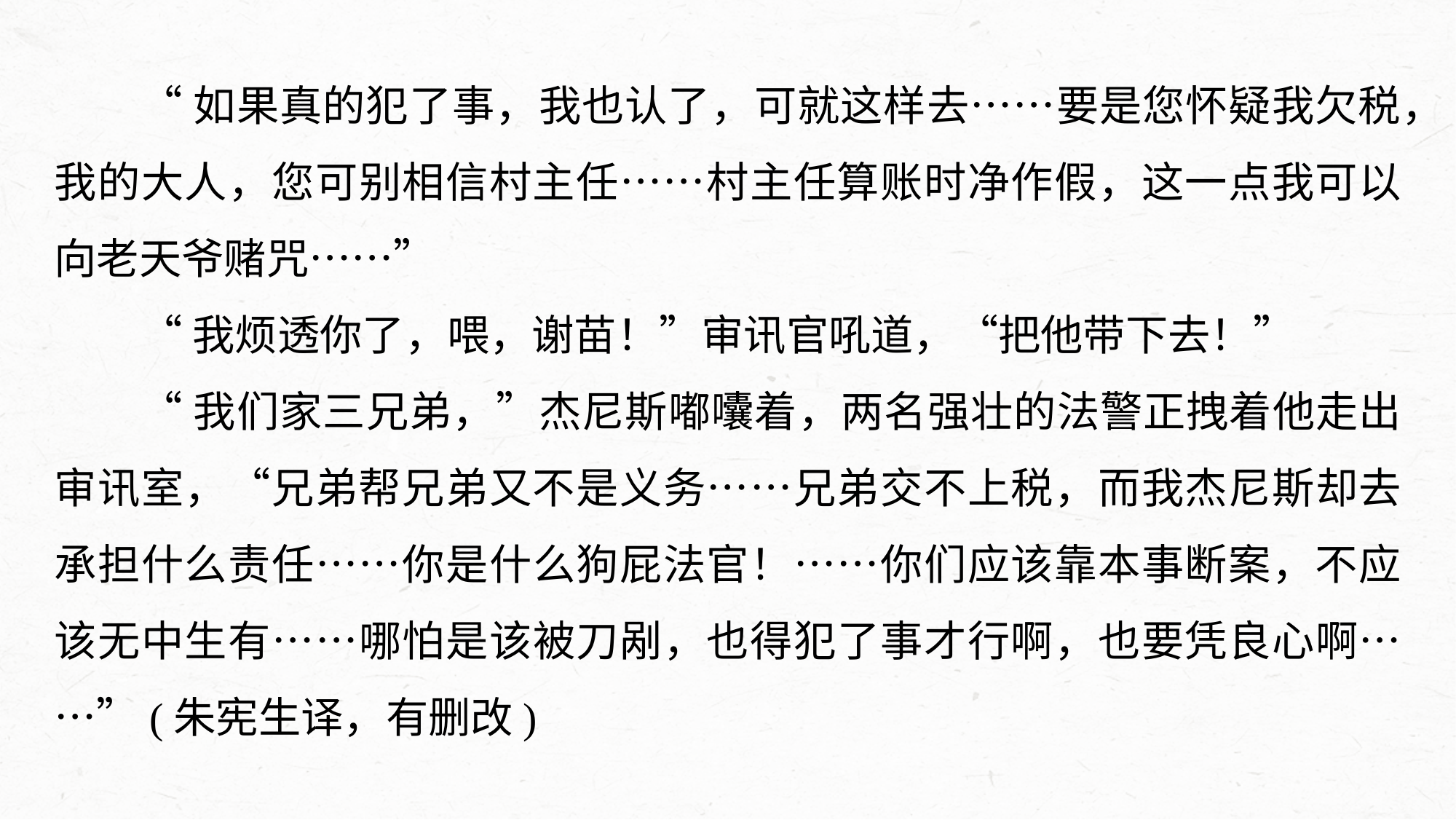

“如果真的犯了事，我也认了，可就这样去……要是您怀疑我欠税，我的大人，您可别相信村主任……村主任算账时净作假，这一点我可以向老天爷赌咒……”
“我烦透你了，喂，谢苗！”审讯官吼道，“把他带下去！”
“我们家三兄弟，”杰尼斯嘟囔着，两名强壮的法警正拽着他走出审讯室，“兄弟帮兄弟又不是义务……兄弟交不上税，而我杰尼斯却去承担什么责任……你是什么狗屁法官！……你们应该靠本事断案，不应该无中生有……哪怕是该被刀剐，也得犯了事才行啊，也要凭良心啊……”(朱宪生译，有删改)